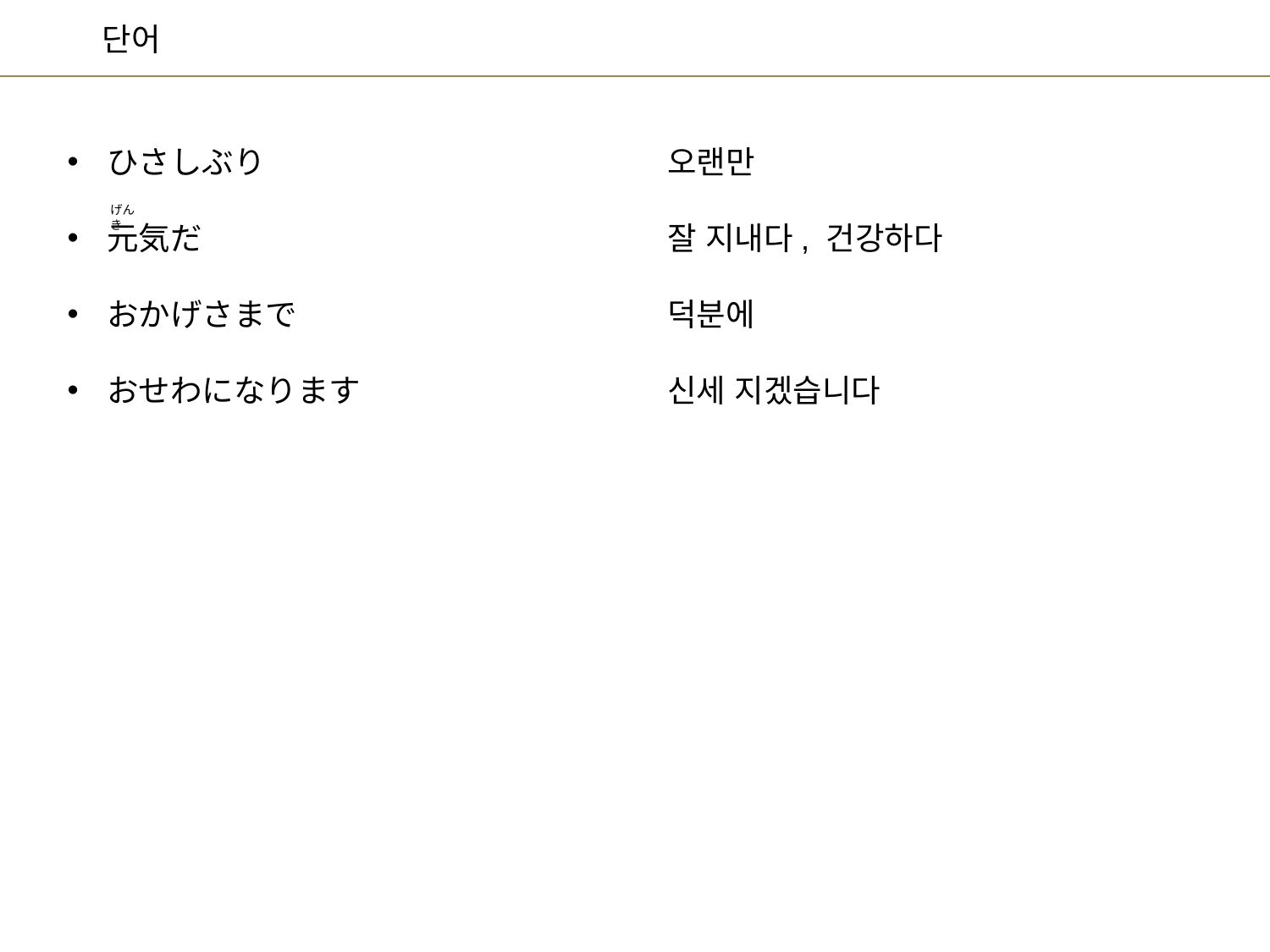

오랜만

잘 지내다, 건강하다

덕분에

신세 지겠습니다
ひさしぶり

元気だ

おかげさまで

おせわになります
げん　き